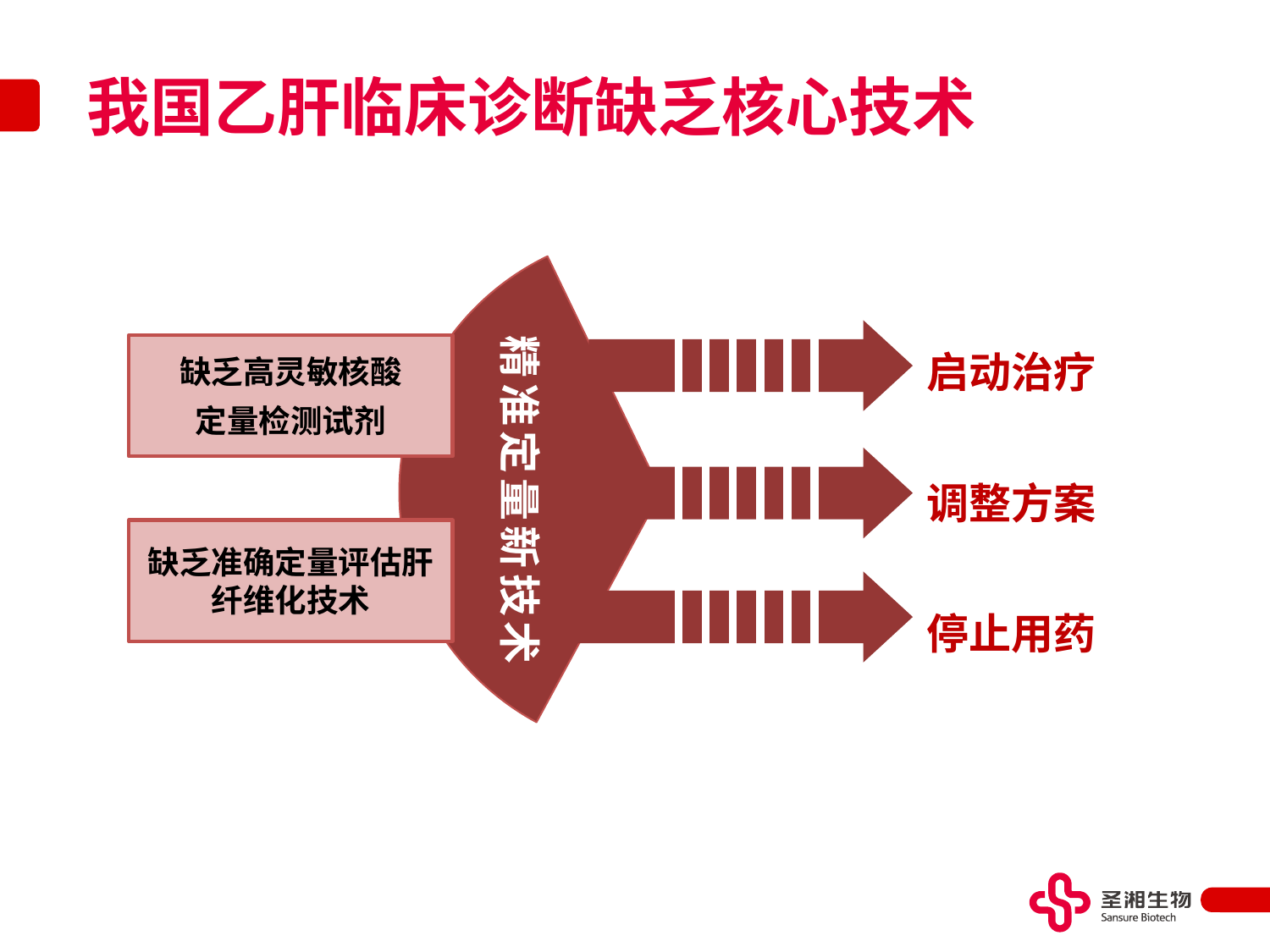

# 我国乙肝临床诊断缺乏核心技术

启动治疗

调整方案
停止用药
精准定量新技术
缺乏高灵敏核酸
定量检测试剂
缺乏准确定量评估肝纤维化技术